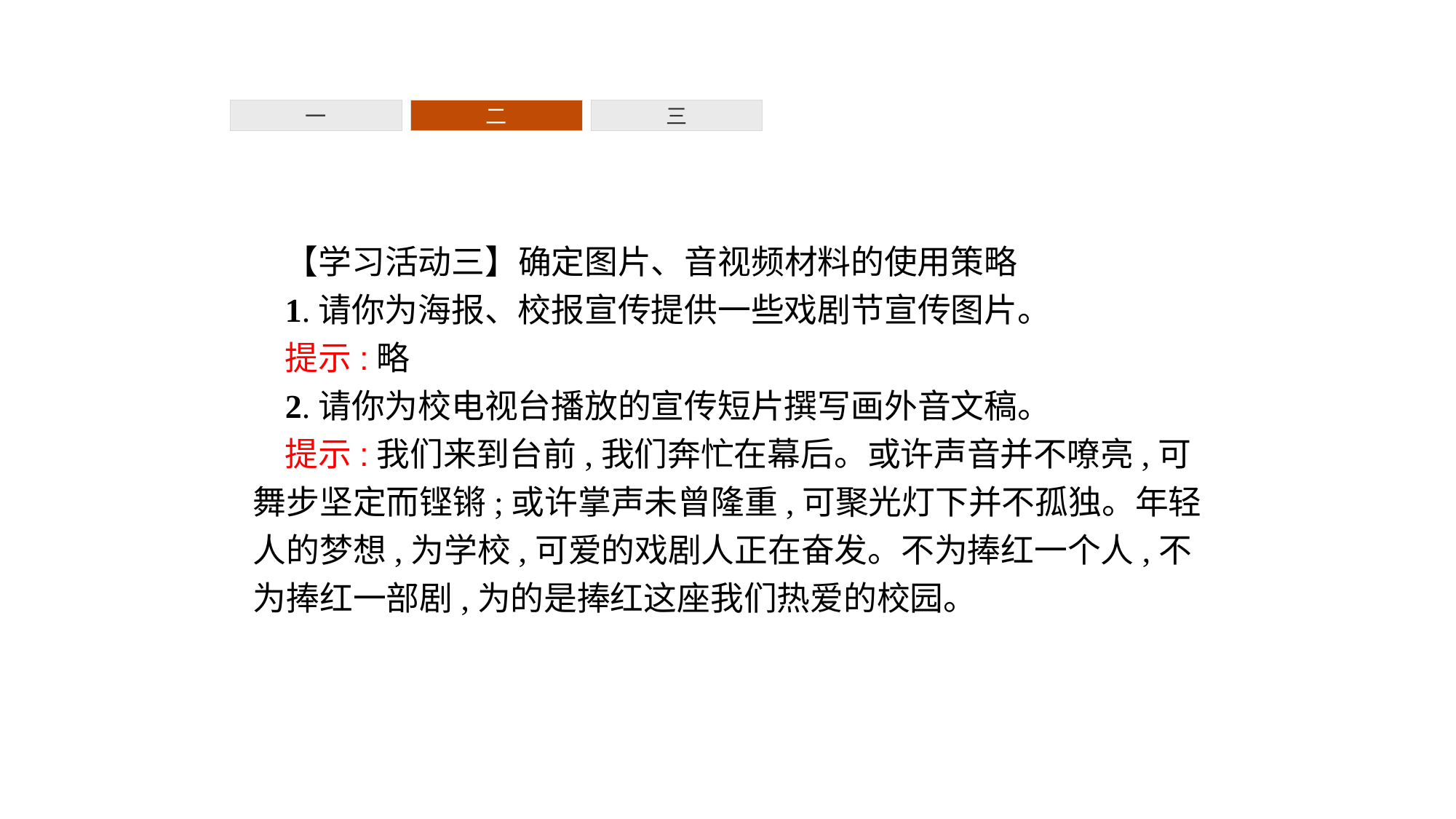

一
二
三
【学习活动三】确定图片、音视频材料的使用策略
1.请你为海报、校报宣传提供一些戏剧节宣传图片。
提示:略
2.请你为校电视台播放的宣传短片撰写画外音文稿。
提示:我们来到台前,我们奔忙在幕后。或许声音并不嘹亮,可舞步坚定而铿锵;或许掌声未曾隆重,可聚光灯下并不孤独。年轻人的梦想,为学校,可爱的戏剧人正在奋发。不为捧红一个人,不为捧红一部剧,为的是捧红这座我们热爱的校园。